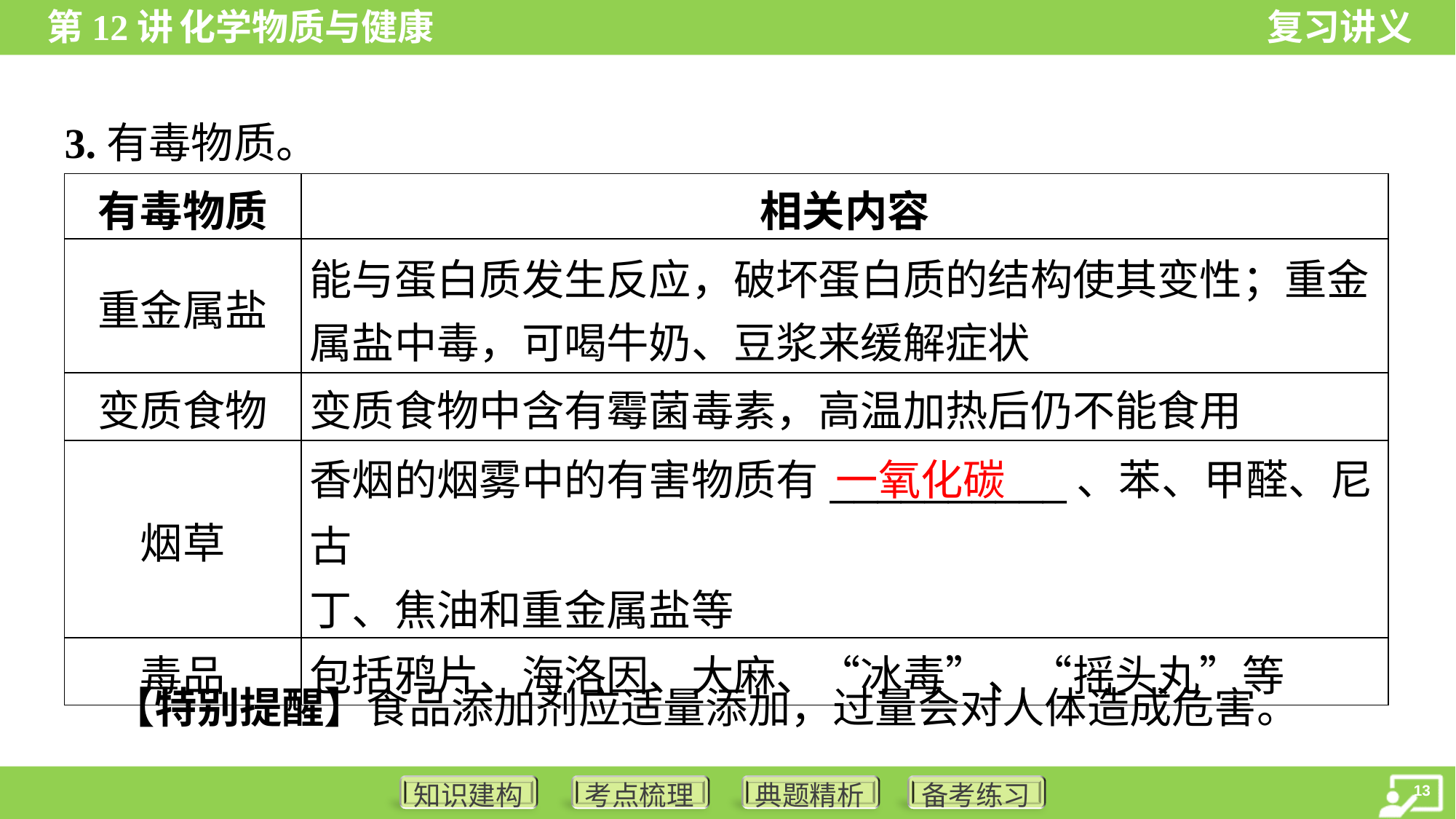

3.有毒物质。
| 有毒物质 | 相关内容 |
| --- | --- |
| 重金属盐 | 能与蛋白质发生反应，破坏蛋白质的结构使其变性；重金 属盐中毒，可喝牛奶、豆浆来缓解症状 |
| 变质食物 | 变质食物中含有霉菌毒素，高温加热后仍不能食用 |
| 烟草 | 香烟的烟雾中的有害物质有\_\_\_\_\_\_\_\_\_\_、苯、甲醛、尼古 丁、焦油和重金属盐等 |
| 毒品 | 包括鸦片、海洛因、大麻、“冰毒”、“摇头丸”等 |
一氧化碳
    【特别提醒】食品添加剂应适量添加，过量会对人体造成危害。